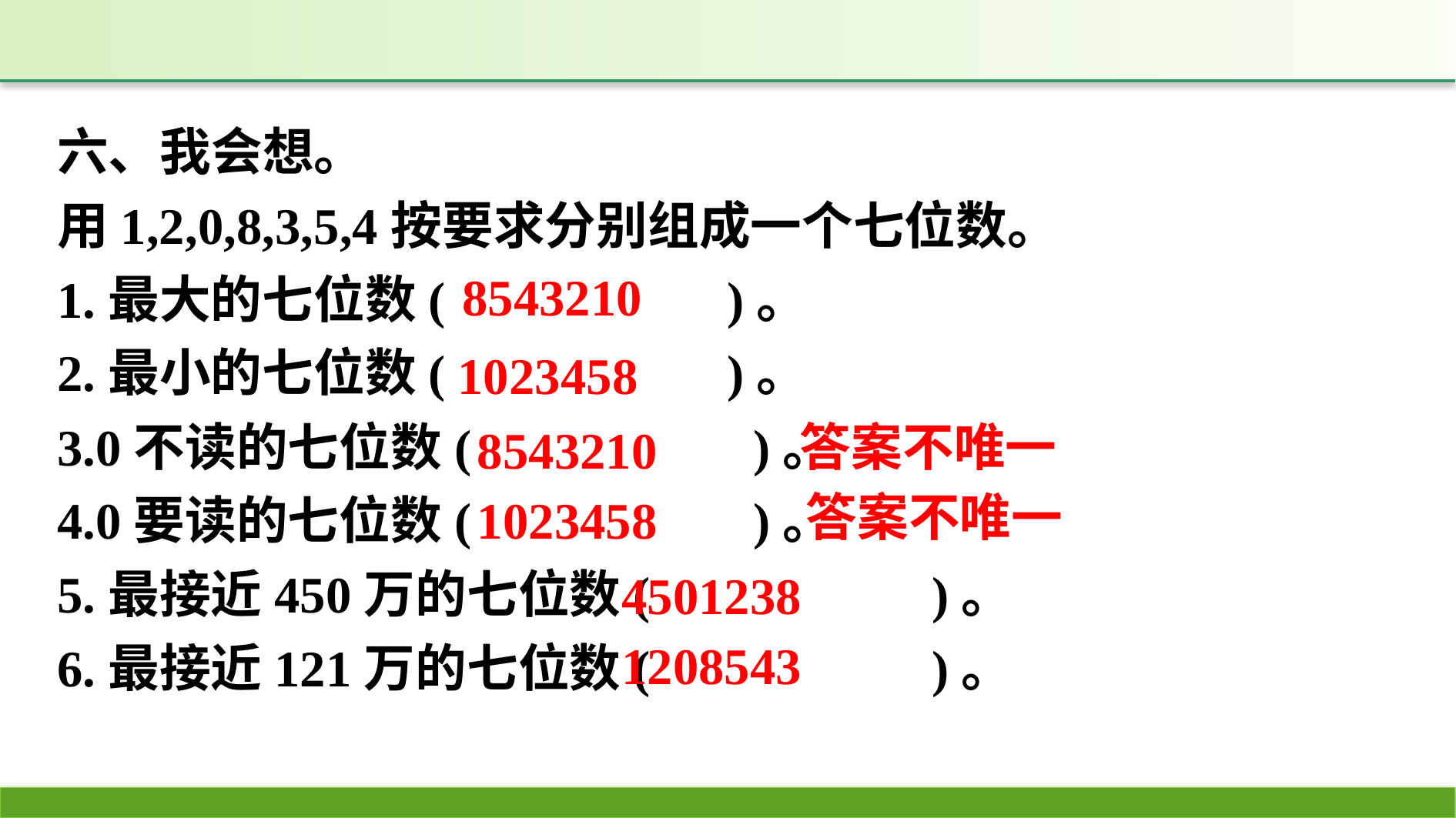

六、我会想。
用1,2,0,8,3,5,4按要求分别组成一个七位数。
1.最大的七位数(　　　　　)。
2.最小的七位数(　　　　　)。
3.0不读的七位数(　　　　　)。
4.0要读的七位数(　　　　　)。
5.最接近450万的七位数(　　　　　)。
6.最接近121万的七位数(　　　　　)。
8543210
1023458
答案不唯一
8543210
答案不唯一
1023458
4501238
1208543